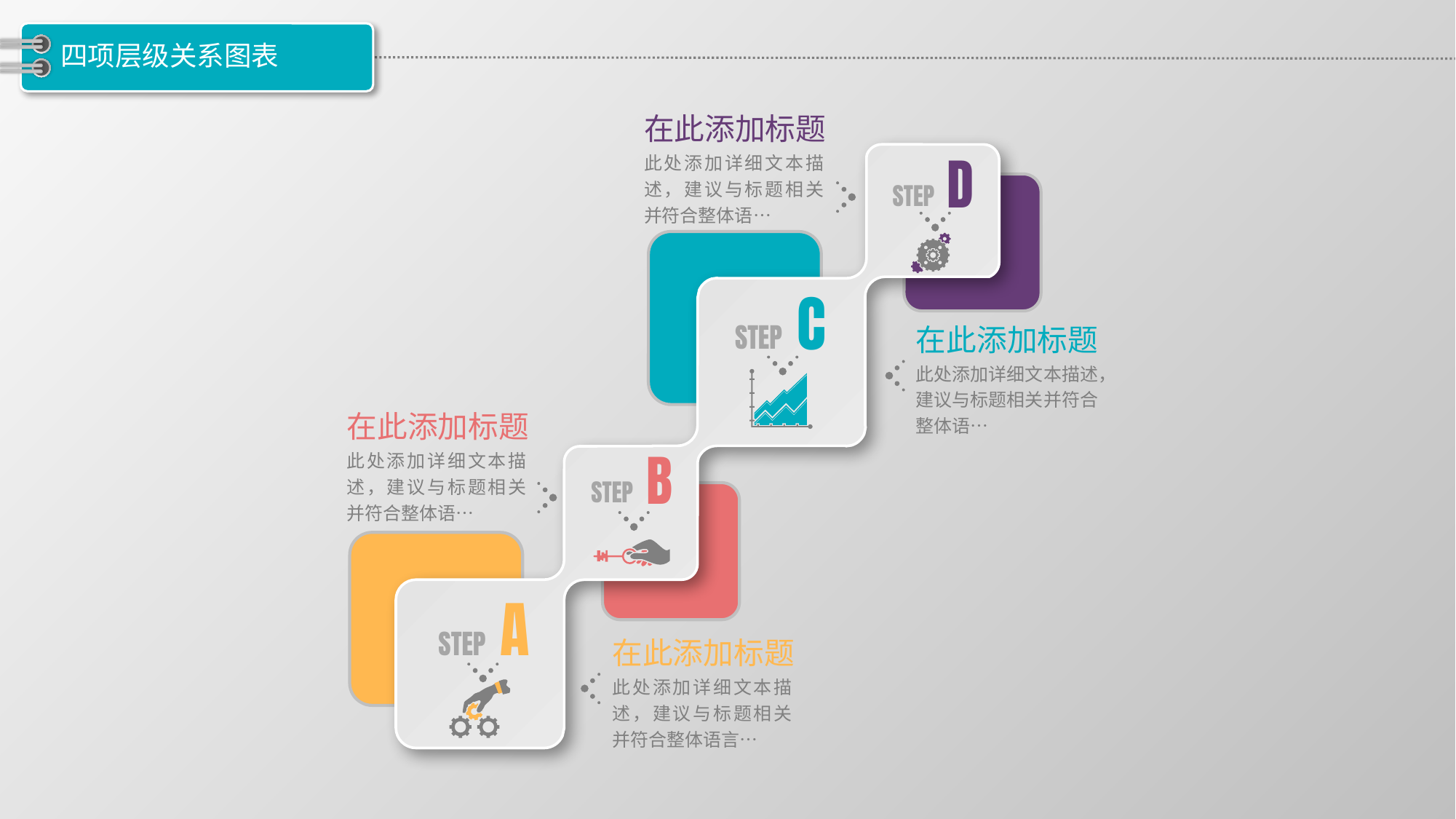

# 四项层级关系图表
在此添加标题
此处添加详细文本描述，建议与标题相关并符合整体语…
D
STEP

C
STEP
在此添加标题

此处添加详细文本描述，建议与标题相关并符合整体语…

在此添加标题
此处添加详细文本描述，建议与标题相关并符合整体语…
B
STEP

A
STEP
在此添加标题

此处添加详细文本描述，建议与标题相关并符合整体语言…